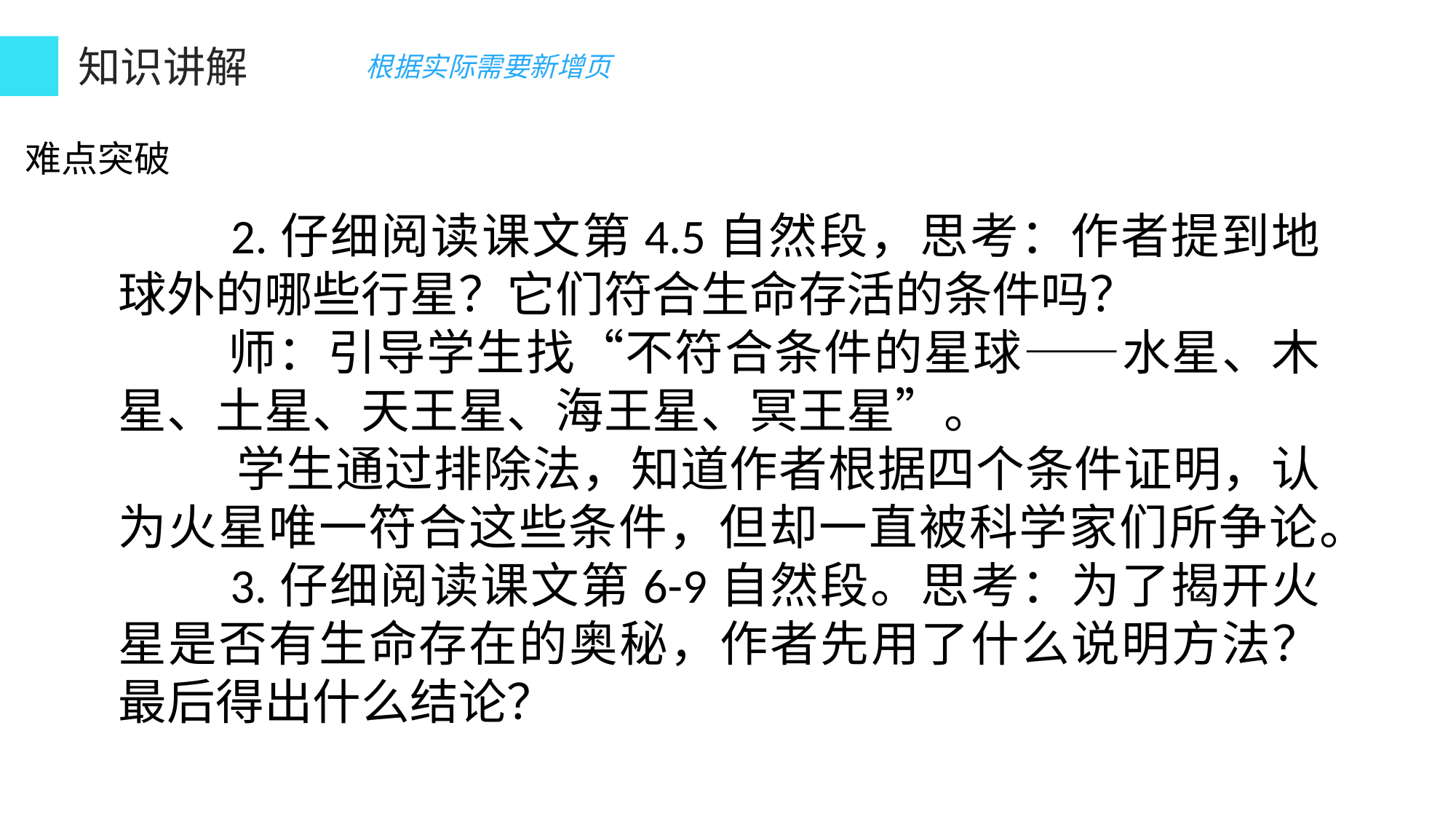

活动与探究（温馨提示：规范操作、注意安全）

知识讲解

根据实际需要新增页
难点突破
      2.仔细阅读课文第4.5自然段，思考：作者提到地球外的哪些行星？它们符合生命存活的条件吗？
     师：引导学生找“不符合条件的星球——水星、木星、土星、天王星、海王星、冥王星”。
      学生通过排除法，知道作者根据四个条件证明，认为火星唯一符合这些条件，但却一直被科学家们所争论。
      3.仔细阅读课文第6-9自然段。思考：为了揭开火星是否有生命存在的奥秘，作者先用了什么说明方法？最后得出什么结论？